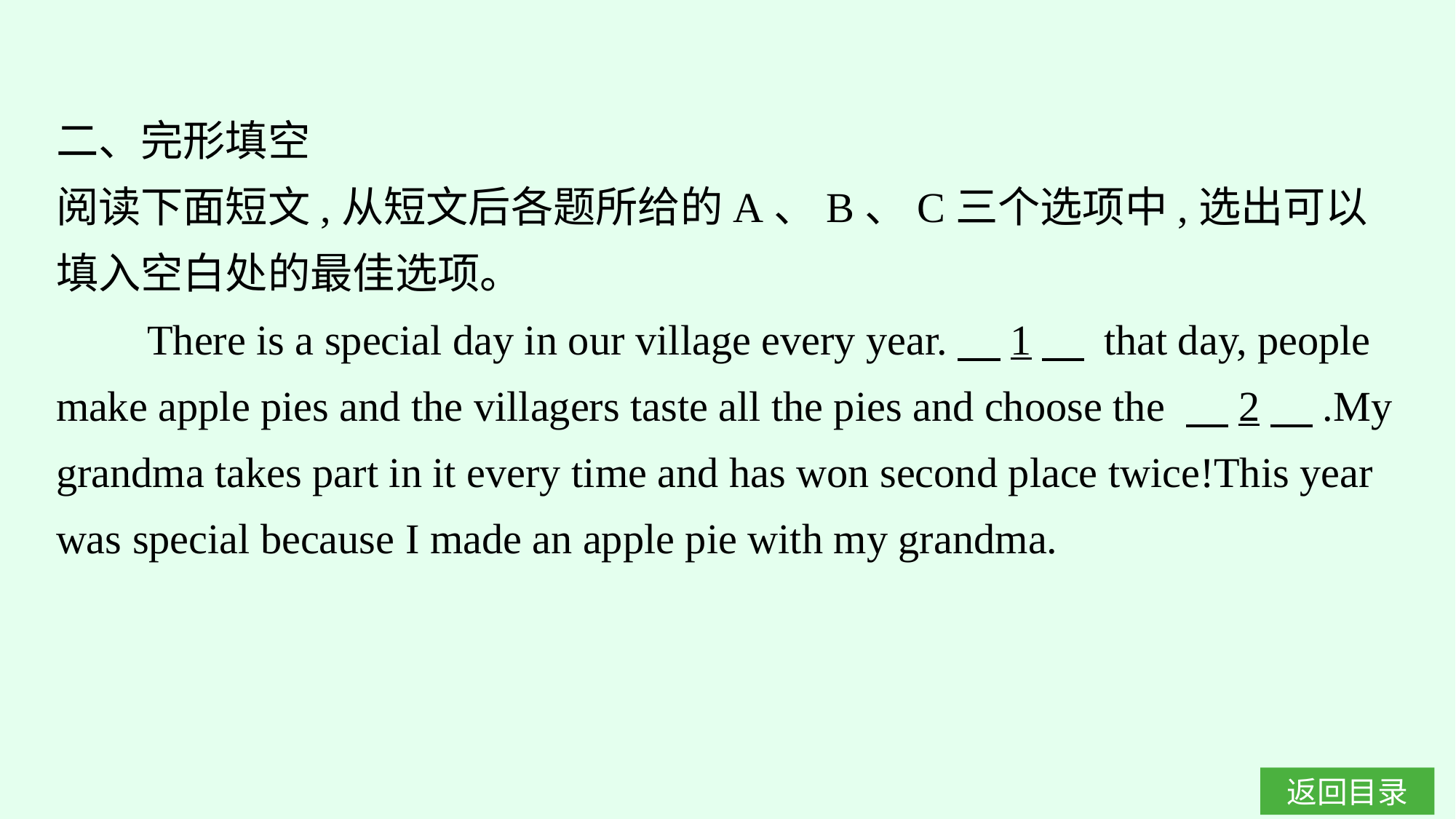

二、完形填空
阅读下面短文,从短文后各题所给的A、B、C三个选项中,选出可以填入空白处的最佳选项。
There is a special day in our village every year.　1　 that day, people make apple pies and the villagers taste all the pies and choose the 　2　.My grandma takes part in it every time and has won second place twice!This year was special because I made an apple pie with my grandma.